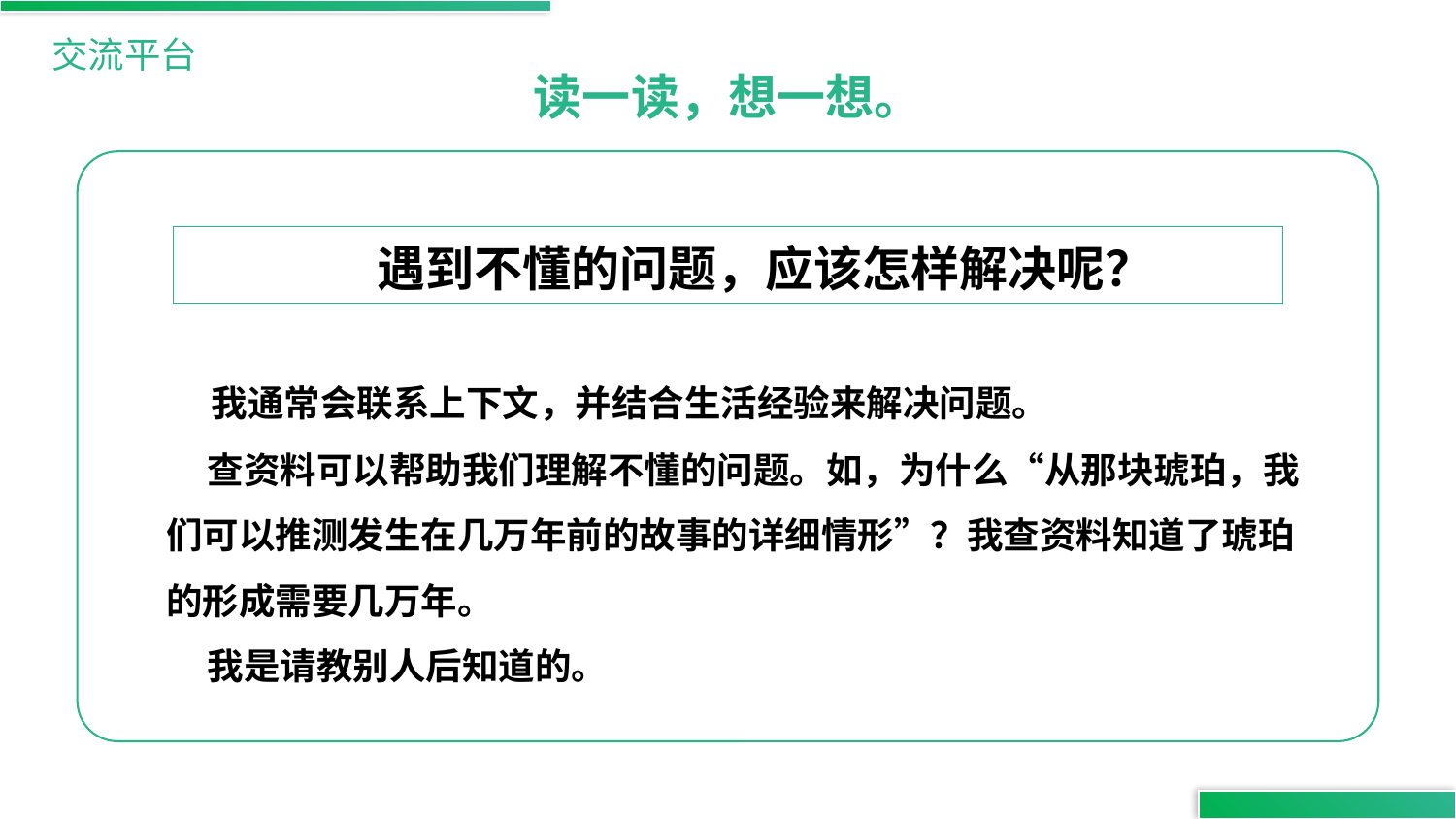

交流平台
读一读，想一想。
     遇到不懂的问题，应该怎样解决呢？
    我通常会联系上下文，并结合生活经验来解决问题。
    查资料可以帮助我们理解不懂的问题。如，为什么“从那块琥珀，我们可以推测发生在几万年前的故事的详细情形”？我查资料知道了琥珀的形成需要几万年。
    我是请教别人后知道的。